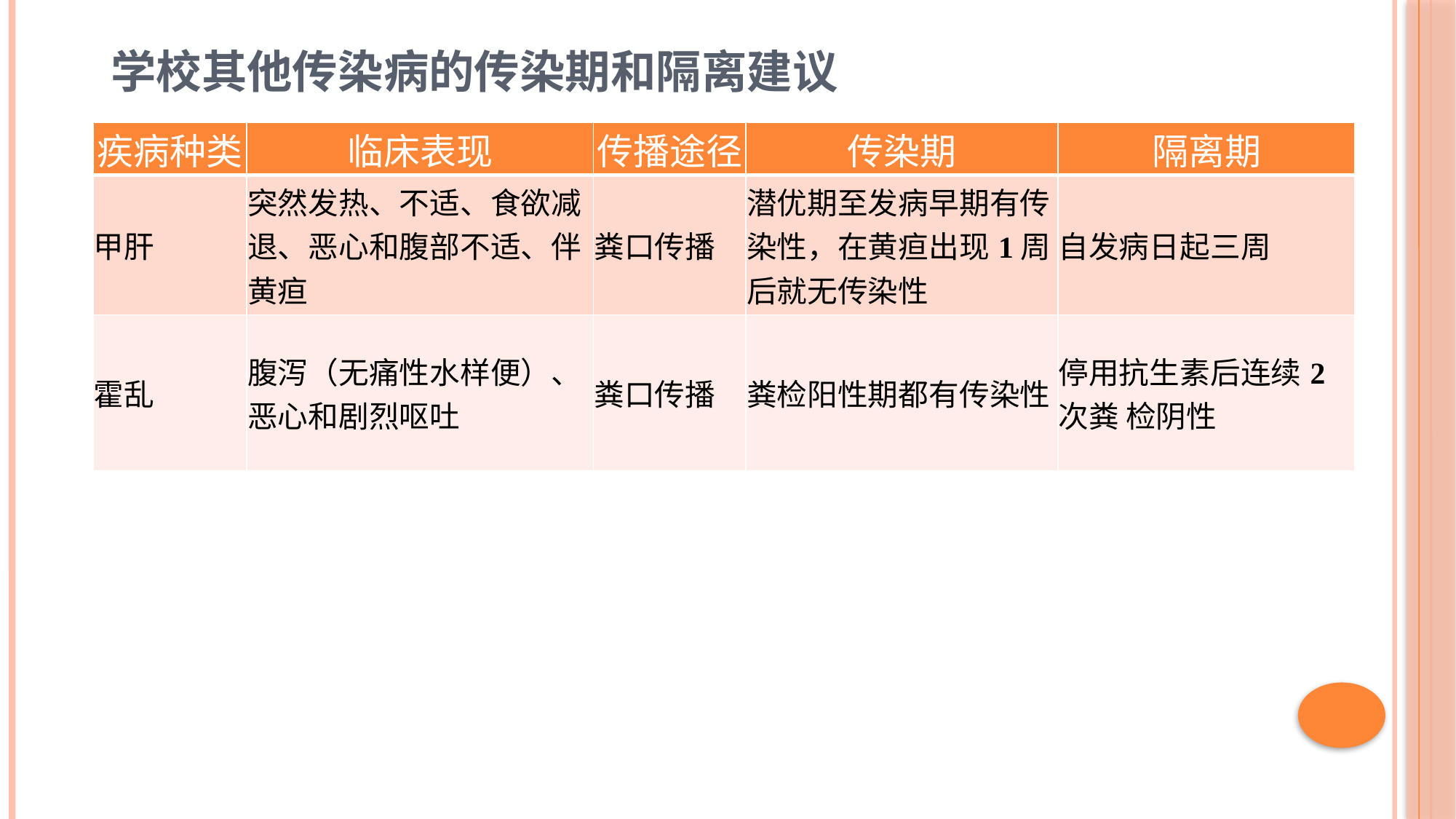

# 学校其他传染病的传染期和隔离建议
| 疾病种类 | 临床表现 | 传播途径 | 传染期 | 隔离期 |
| --- | --- | --- | --- | --- |
| 甲肝 | 突然发热、不适、食欲减退、恶心和腹部不适、伴黄疸 | 粪口传播 | 潜优期至发病早期有传染性，在黄疸出现1周后就无传染性 | 自发病日起三周 |
| 霍乱 | 腹泻（无痛性水样便）、恶心和剧烈呕吐 | 粪口传播 | 粪检阳性期都有传染性 | 停用抗生素后连续2次粪 检阴性 |